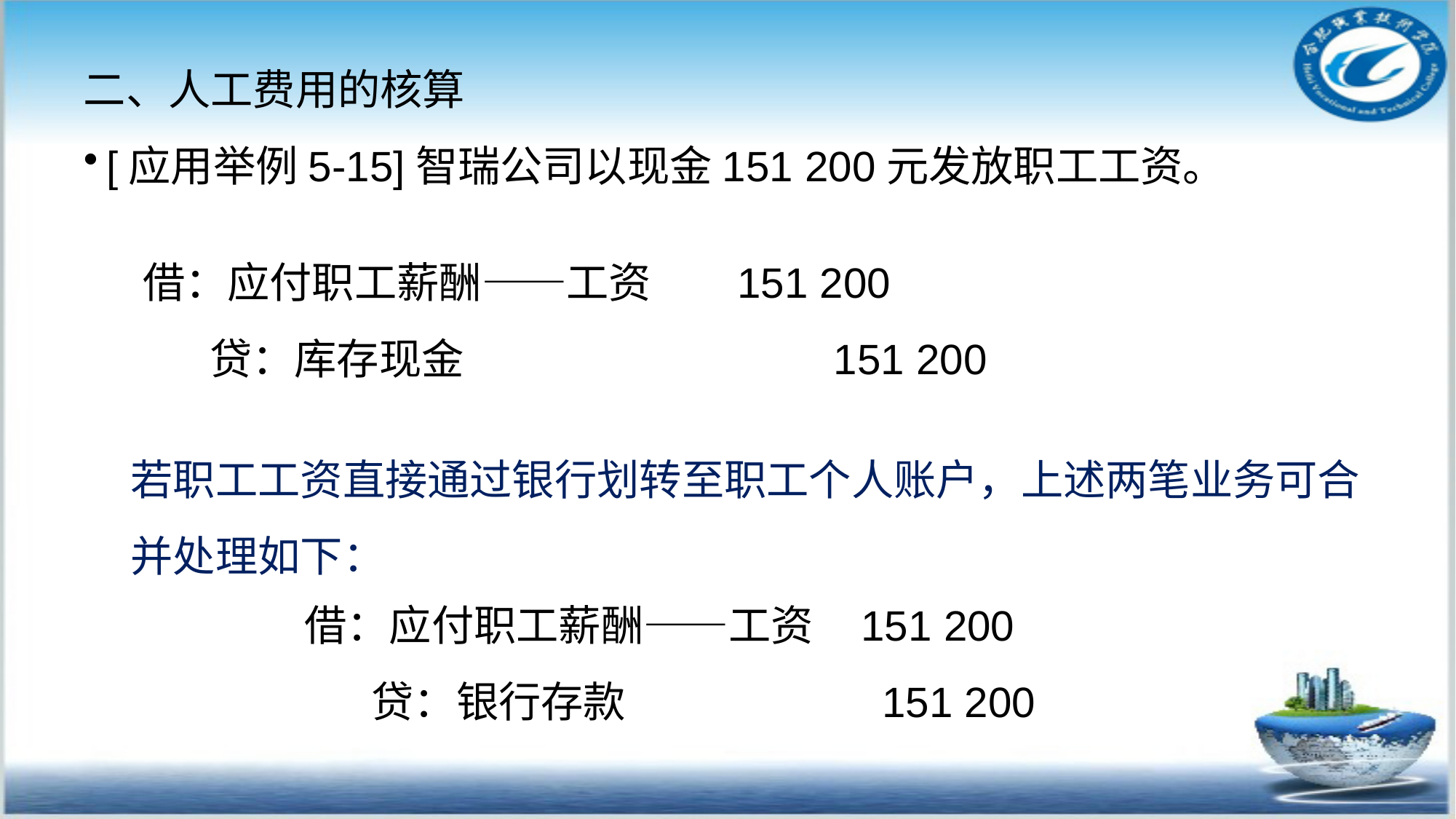

# 二、人工费用的核算
[应用举例5-15]智瑞公司以现金151 200元发放职工工资。
借：应付职工薪酬――工资        151 200
      贷：库存现金                                      151 200
若职工工资直接通过银行划转至职工个人账户，上述两笔业务可合并处理如下：
借：应付职工薪酬――工资    151 200
      贷：银行存款                          151 200